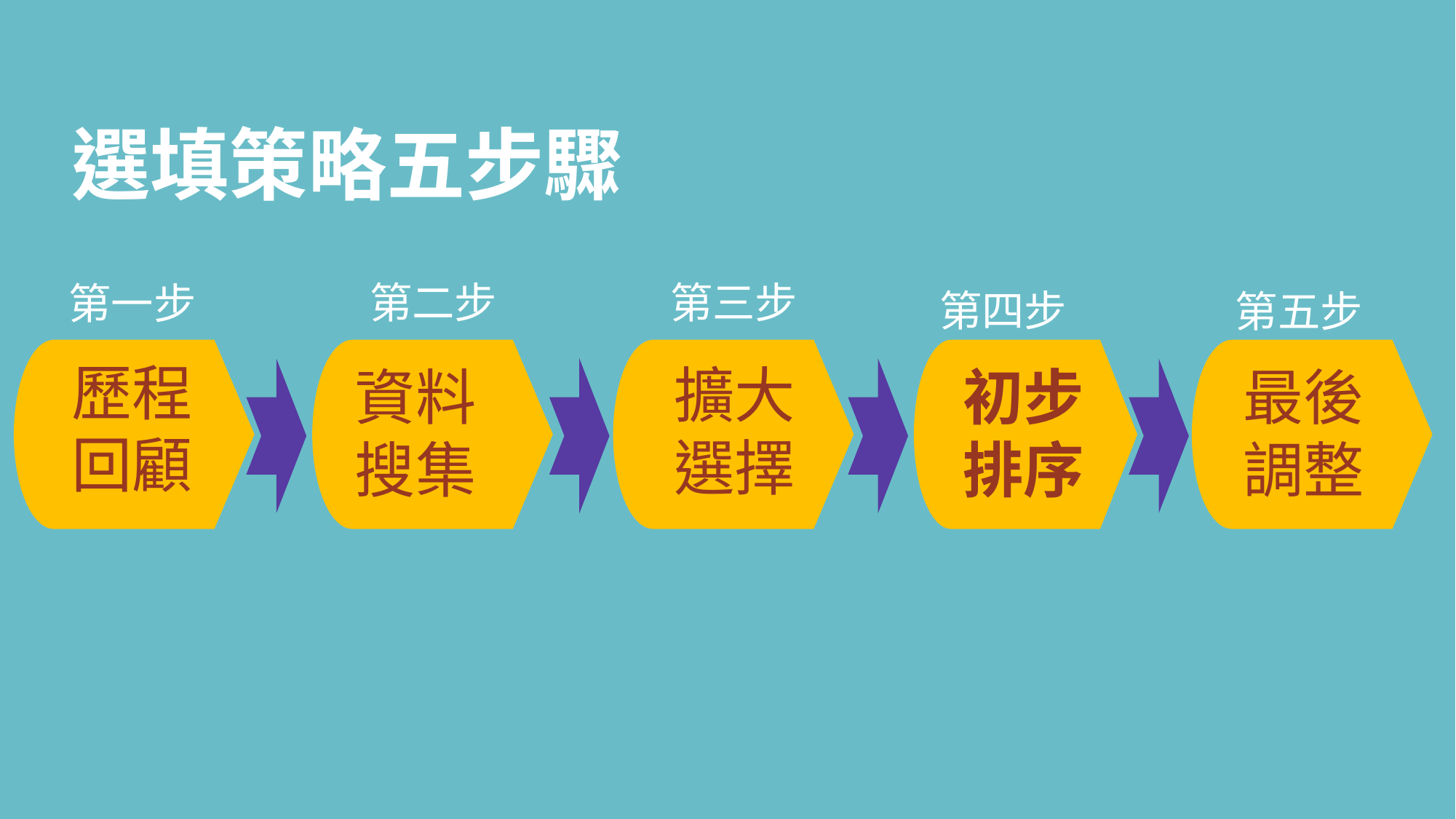

選填策略五步驟
第二步
第三步
第一步
第四步
第五步

歷程回顧
擴大
選擇
資料
搜集
初步
排序
最後
調整